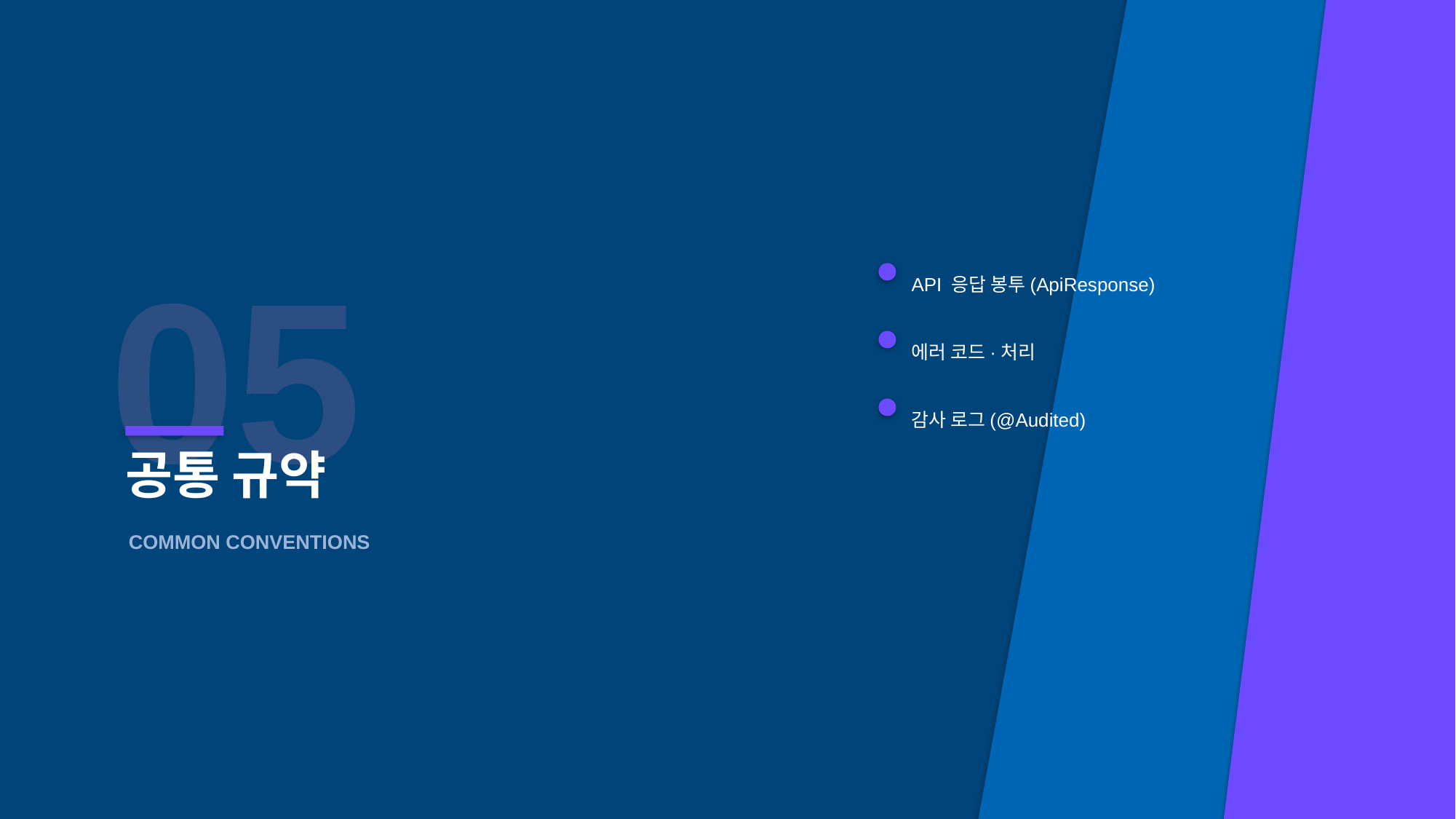

05
API 응답 봉투(ApiResponse)

에러 코드·처리

감사 로그(@Audited)

공통 규약
COMMON CONVENTIONS